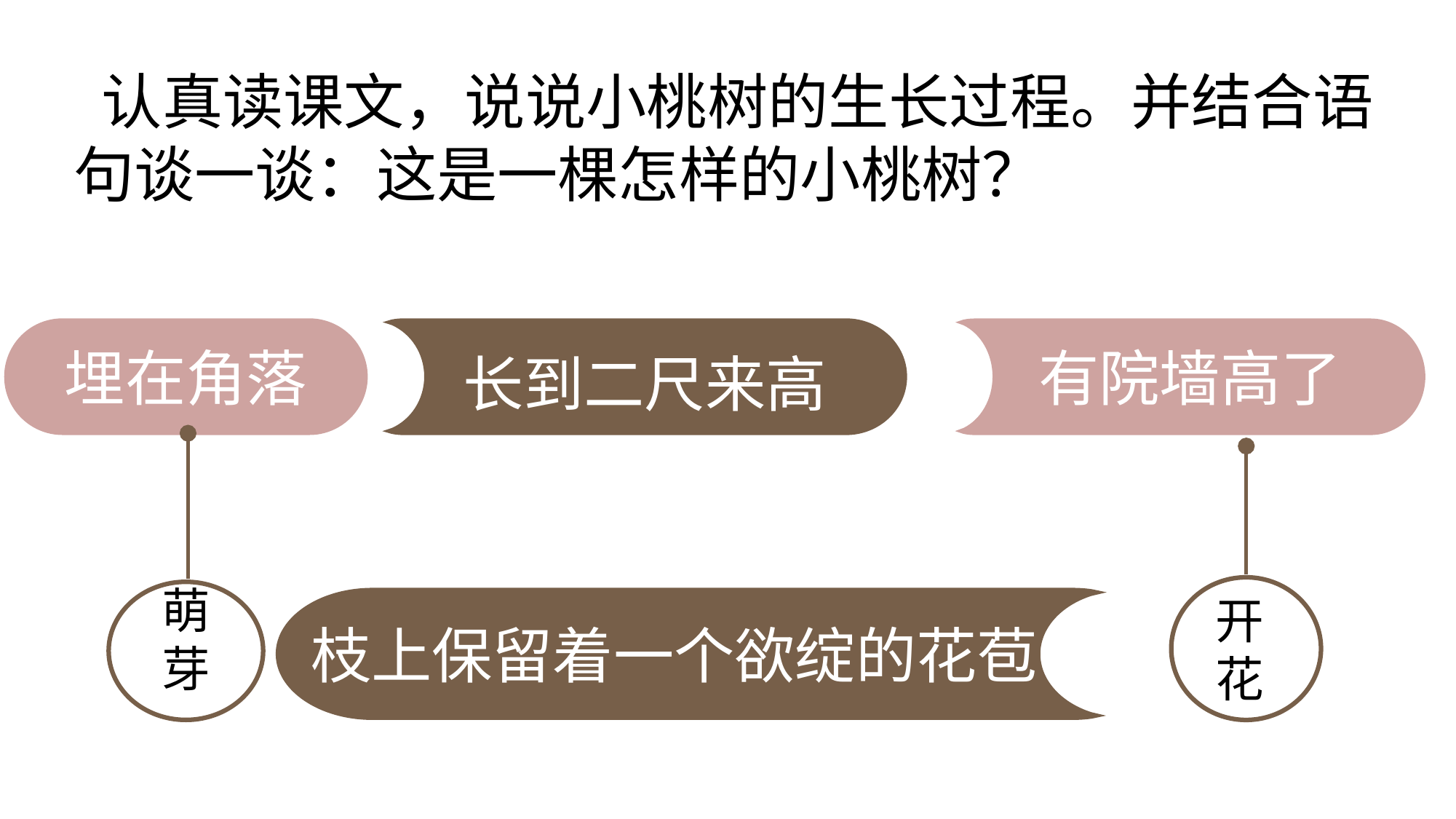

认真读课文，说说小桃树的生长过程。并结合语句谈一谈：这是一棵怎样的小桃树？
埋在角落

长到二尺来高

有院墙高了

萌芽

开花

枝上保留着一个欲绽的花苞